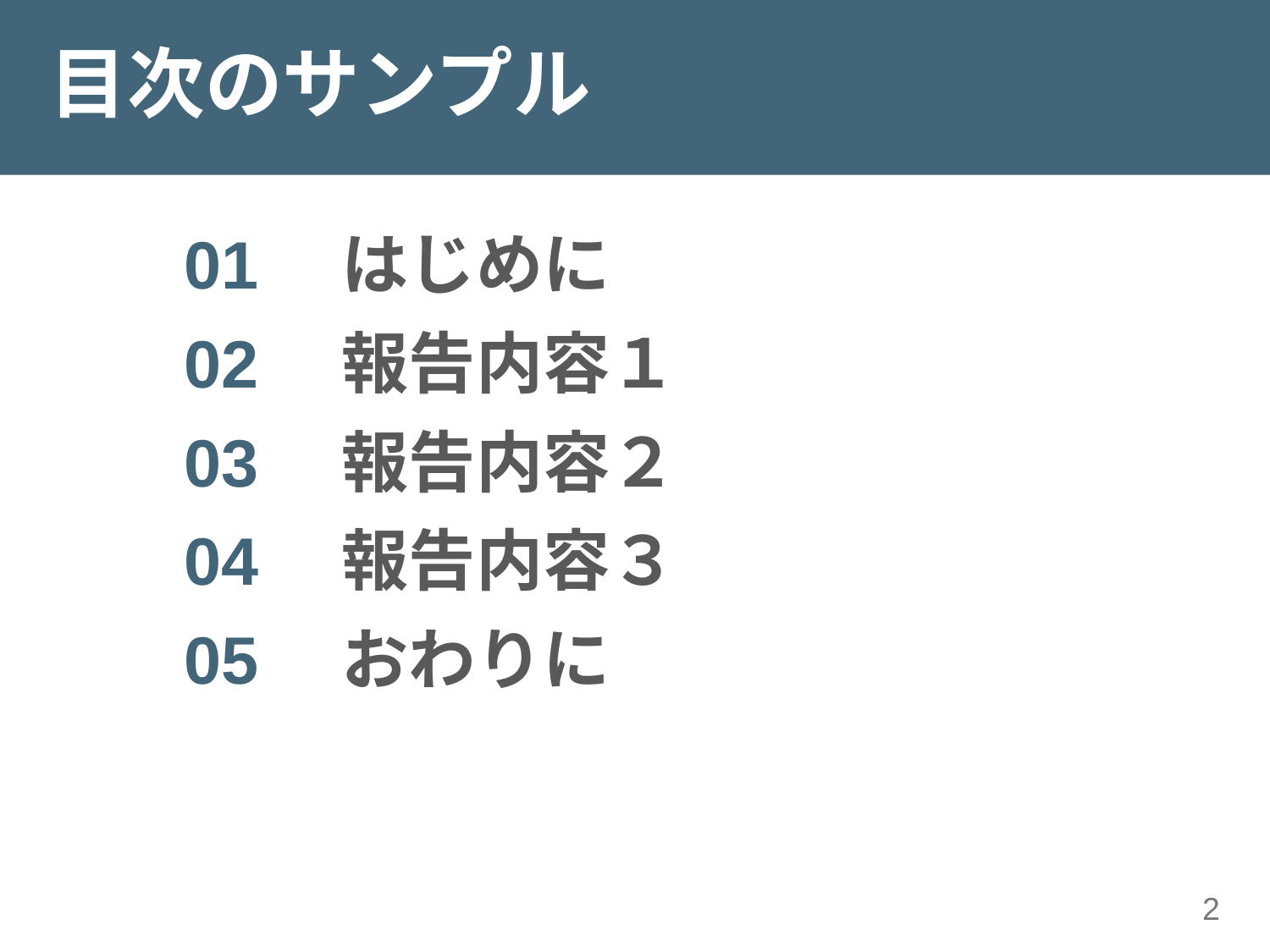

# 目次のサンプル
01　はじめに
02　報告内容１
03　報告内容２
04　報告内容３
05　おわりに
2